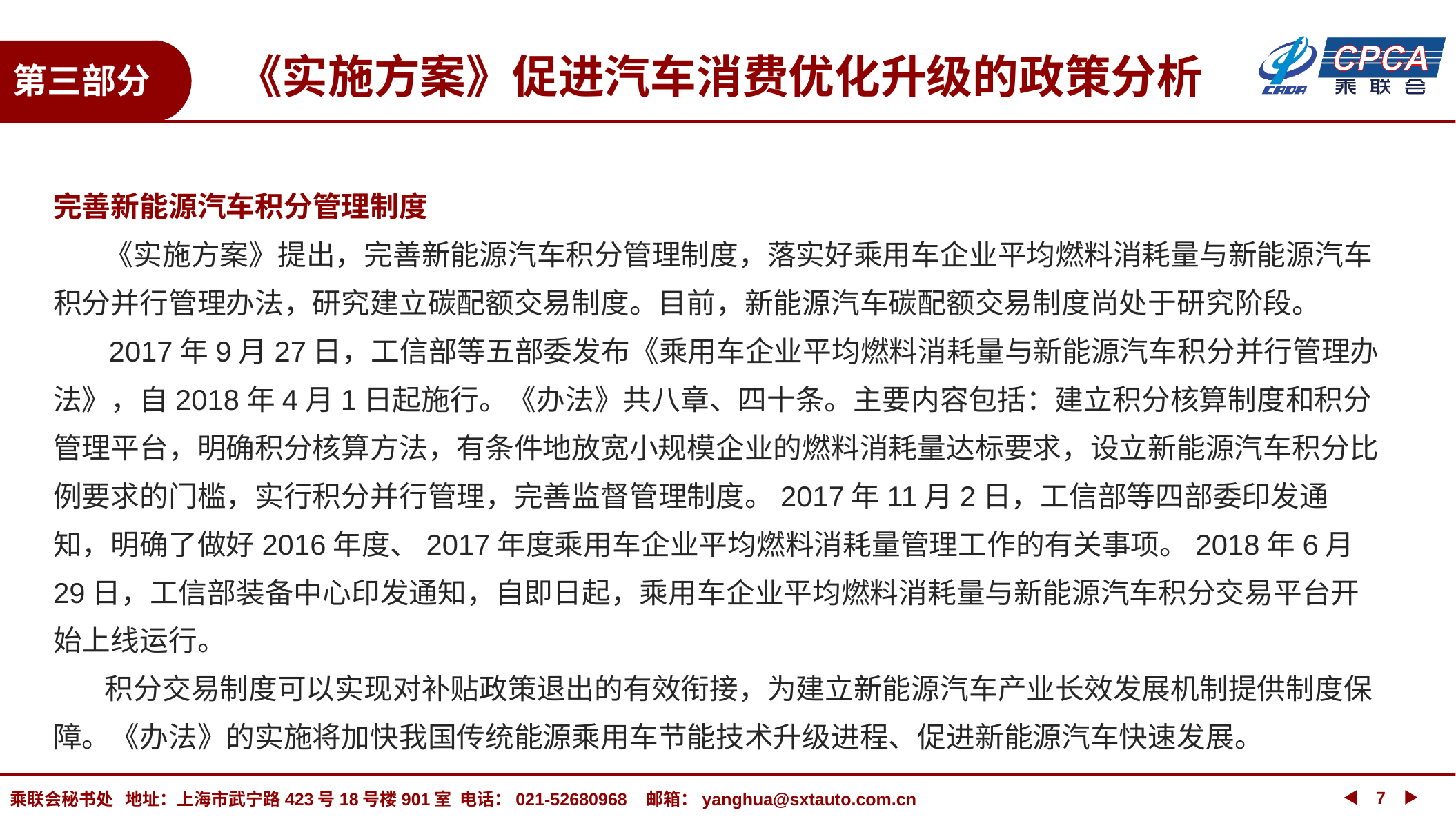

《实施方案》促进汽车消费优化升级的政策分析
第三部分
完善新能源汽车积分管理制度
       《实施方案》提出，完善新能源汽车积分管理制度，落实好乘用车企业平均燃料消耗量与新能源汽车积分并行管理办法，研究建立碳配额交易制度。目前，新能源汽车碳配额交易制度尚处于研究阶段。
       2017年9月27日，工信部等五部委发布《乘用车企业平均燃料消耗量与新能源汽车积分并行管理办法》，自2018年4月1日起施行。《办法》共八章、四十条。主要内容包括：建立积分核算制度和积分管理平台，明确积分核算方法，有条件地放宽小规模企业的燃料消耗量达标要求，设立新能源汽车积分比例要求的门槛，实行积分并行管理，完善监督管理制度。2017年11月2日，工信部等四部委印发通知，明确了做好2016年度、2017年度乘用车企业平均燃料消耗量管理工作的有关事项。2018年6月29日，工信部装备中心印发通知，自即日起，乘用车企业平均燃料消耗量与新能源汽车积分交易平台开始上线运行。
       积分交易制度可以实现对补贴政策退出的有效衔接，为建立新能源汽车产业长效发展机制提供制度保障。《办法》的实施将加快我国传统能源乘用车节能技术升级进程、促进新能源汽车快速发展。